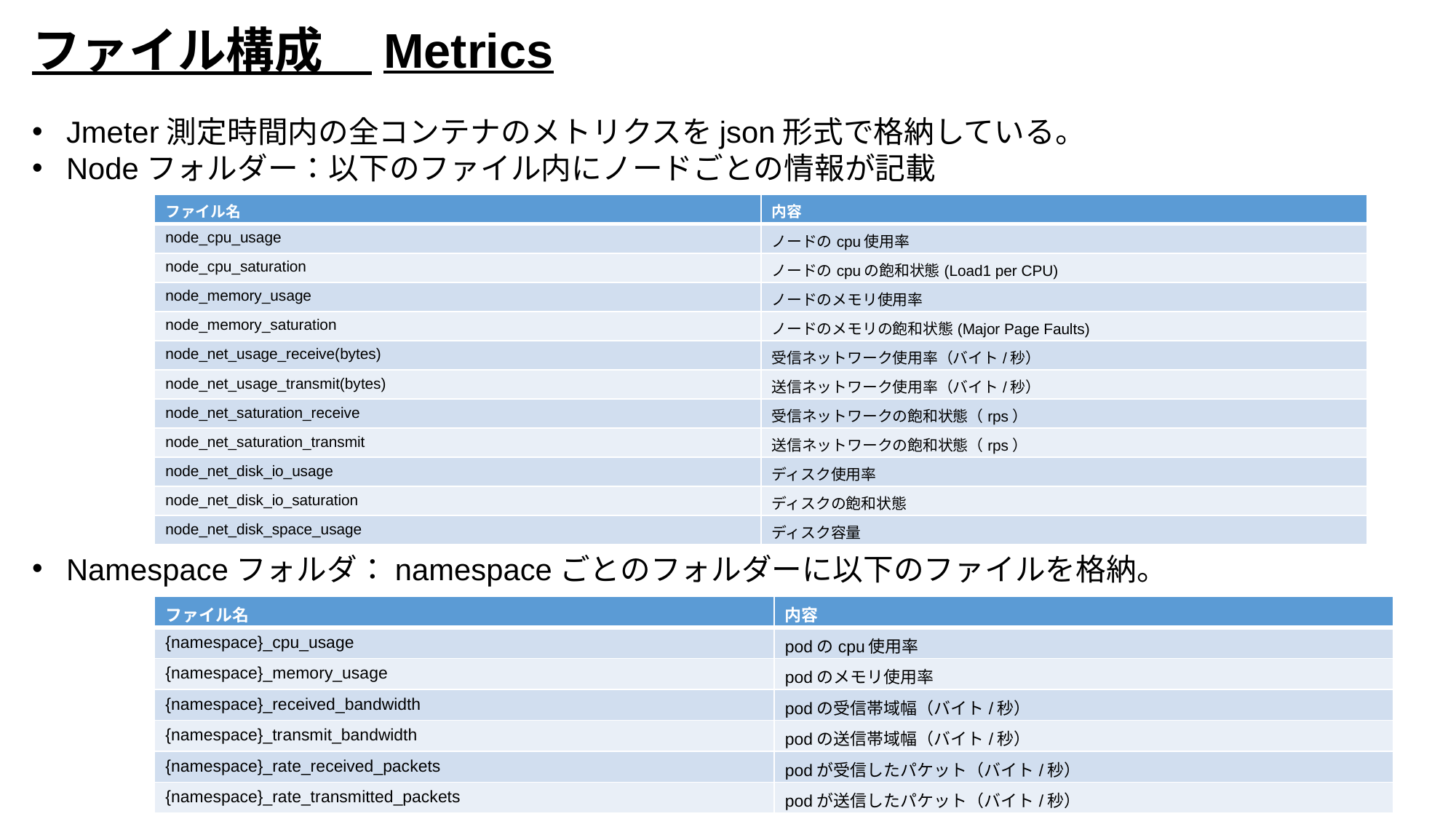

ファイル構成　Metrics
Jmeter測定時間内の全コンテナのメトリクスをjson形式で格納している。
Nodeフォルダー：以下のファイル内にノードごとの情報が記載

Namespaceフォルダ：namespaceごとのフォルダーに以下のファイルを格納。
| ファイル名 | 内容 |
| --- | --- |
| node\_cpu\_usage | ノードのcpu使用率 |
| node\_cpu\_saturation | ノードのcpuの飽和状態(Load1 per CPU) |
| node\_memory\_usage | ノードのメモリ使用率 |
| node\_memory\_saturation | ノードのメモリの飽和状態(Major Page Faults) |
| node\_net\_usage\_receive(bytes) | 受信ネットワーク使用率（バイト/秒） |
| node\_net\_usage\_transmit(bytes) | 送信ネットワーク使用率（バイト/秒） |
| node\_net\_saturation\_receive | 受信ネットワークの飽和状態（rps） |
| node\_net\_saturation\_transmit | 送信ネットワークの飽和状態（rps） |
| node\_net\_disk\_io\_usage | ディスク使用率 |
| node\_net\_disk\_io\_saturation | ディスクの飽和状態 |
| node\_net\_disk\_space\_usage | ディスク容量 |
| ファイル名 | 内容 |
| --- | --- |
| {namespace}\_cpu\_usage | podのcpu使用率 |
| {namespace}\_memory\_usage | podのメモリ使用率 |
| {namespace}\_received\_bandwidth | podの受信帯域幅（バイト/秒） |
| {namespace}\_transmit\_bandwidth | podの送信帯域幅（バイト/秒） |
| {namespace}\_rate\_received\_packets | podが受信したパケット（バイト/秒） |
| {namespace}\_rate\_transmitted\_packets | podが送信したパケット（バイト/秒） |